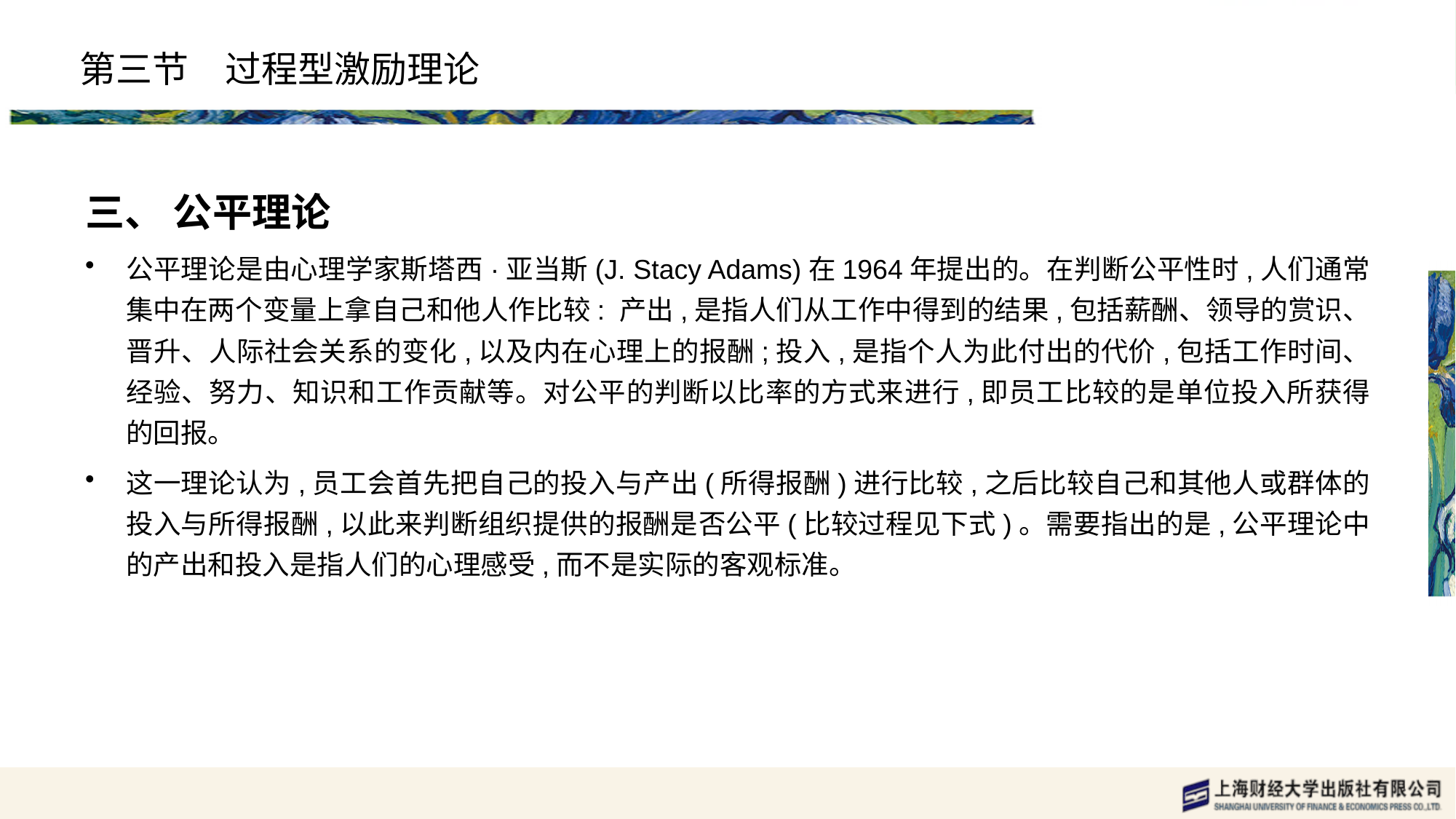

# 第三节　过程型激励理论
三、 公平理论
公平理论是由心理学家斯塔西·亚当斯(J. Stacy Adams)在1964年提出的。在判断公平性时,人们通常集中在两个变量上拿自己和他人作比较: 产出,是指人们从工作中得到的结果,包括薪酬、领导的赏识、晋升、人际社会关系的变化,以及内在心理上的报酬;投入,是指个人为此付出的代价,包括工作时间、经验、努力、知识和工作贡献等。对公平的判断以比率的方式来进行,即员工比较的是单位投入所获得的回报。
这一理论认为,员工会首先把自己的投入与产出(所得报酬)进行比较,之后比较自己和其他人或群体的投入与所得报酬,以此来判断组织提供的报酬是否公平(比较过程见下式)。需要指出的是,公平理论中的产出和投入是指人们的心理感受,而不是实际的客观标准。